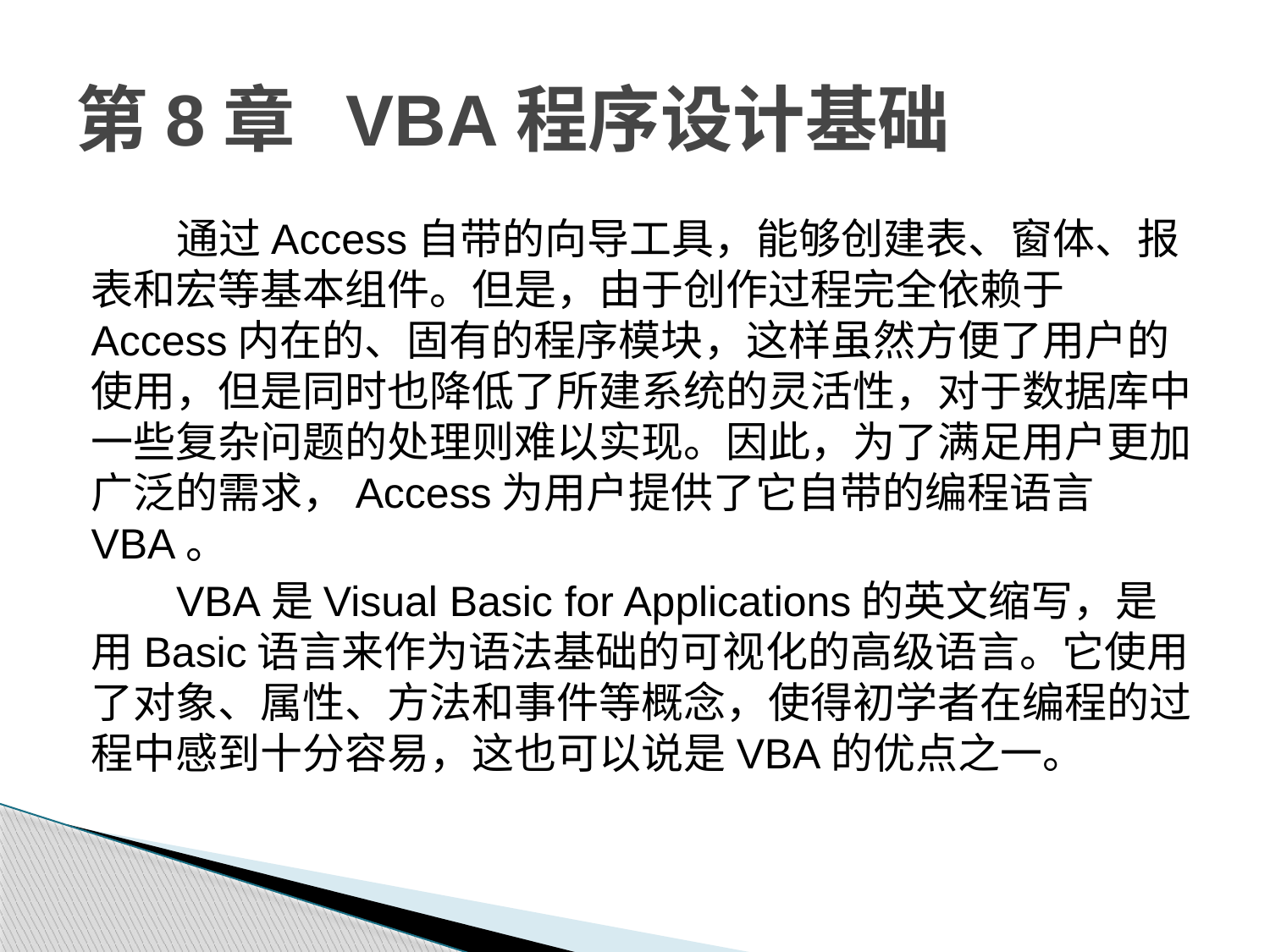

# 第8章  VBA程序设计基础
通过Access自带的向导工具，能够创建表、窗体、报表和宏等基本组件。但是，由于创作过程完全依赖于Access内在的、固有的程序模块，这样虽然方便了用户的使用，但是同时也降低了所建系统的灵活性，对于数据库中一些复杂问题的处理则难以实现。因此，为了满足用户更加广泛的需求，Access为用户提供了它自带的编程语言VBA。
VBA是Visual Basic for Applications的英文缩写，是用Basic语言来作为语法基础的可视化的高级语言。它使用了对象、属性、方法和事件等概念，使得初学者在编程的过程中感到十分容易，这也可以说是VBA的优点之一。